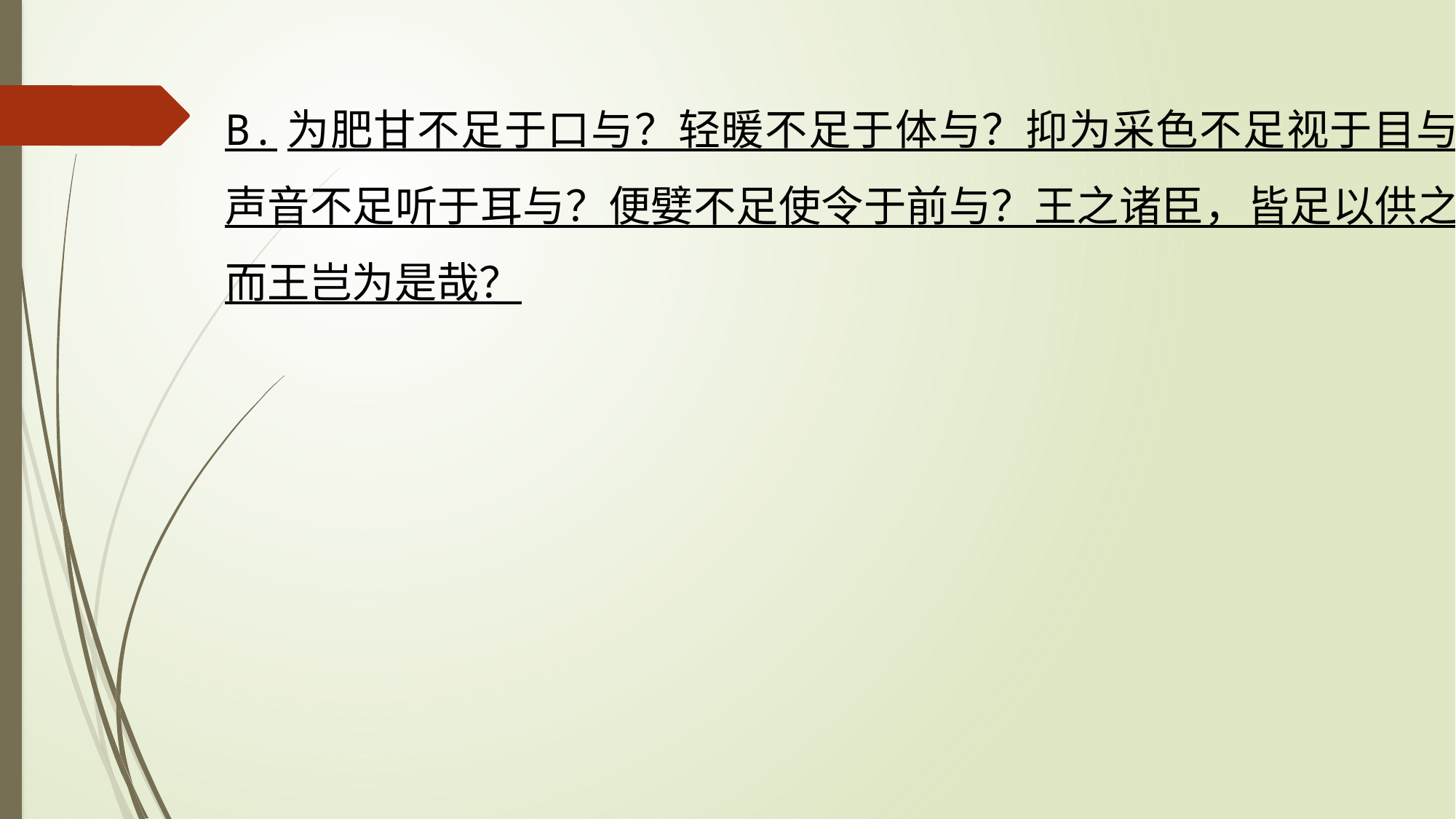

B.为肥甘不足于口与？轻暖不足于体与？抑为采色不足视于目与？
声音不足听于耳与？便嬖不足使令于前与？王之诸臣，皆足以供之，
而王岂为是哉？